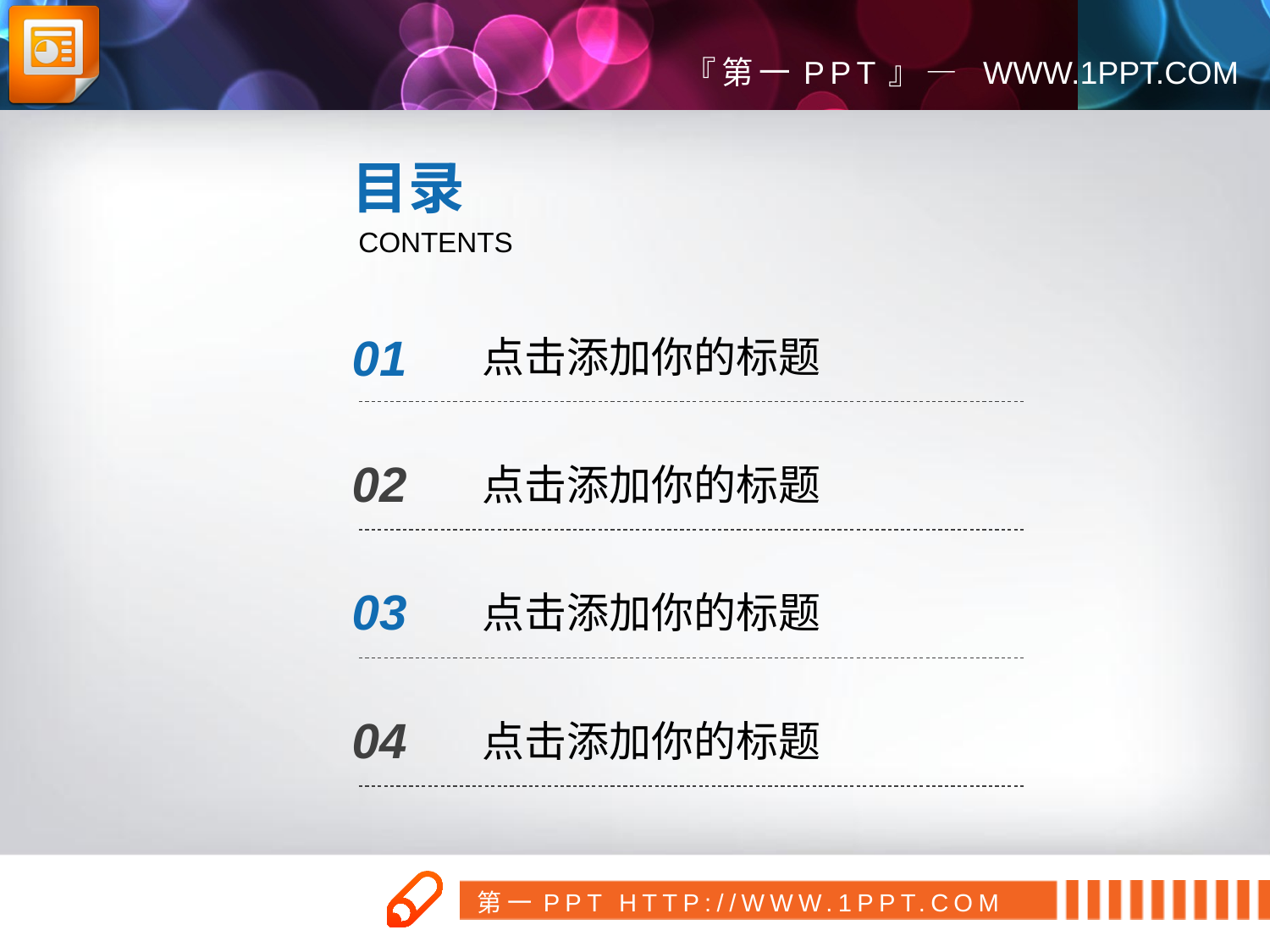

目录
CONTENTS
01
点击添加你的标题
02
点击添加你的标题
03
点击添加你的标题
04
点击添加你的标题